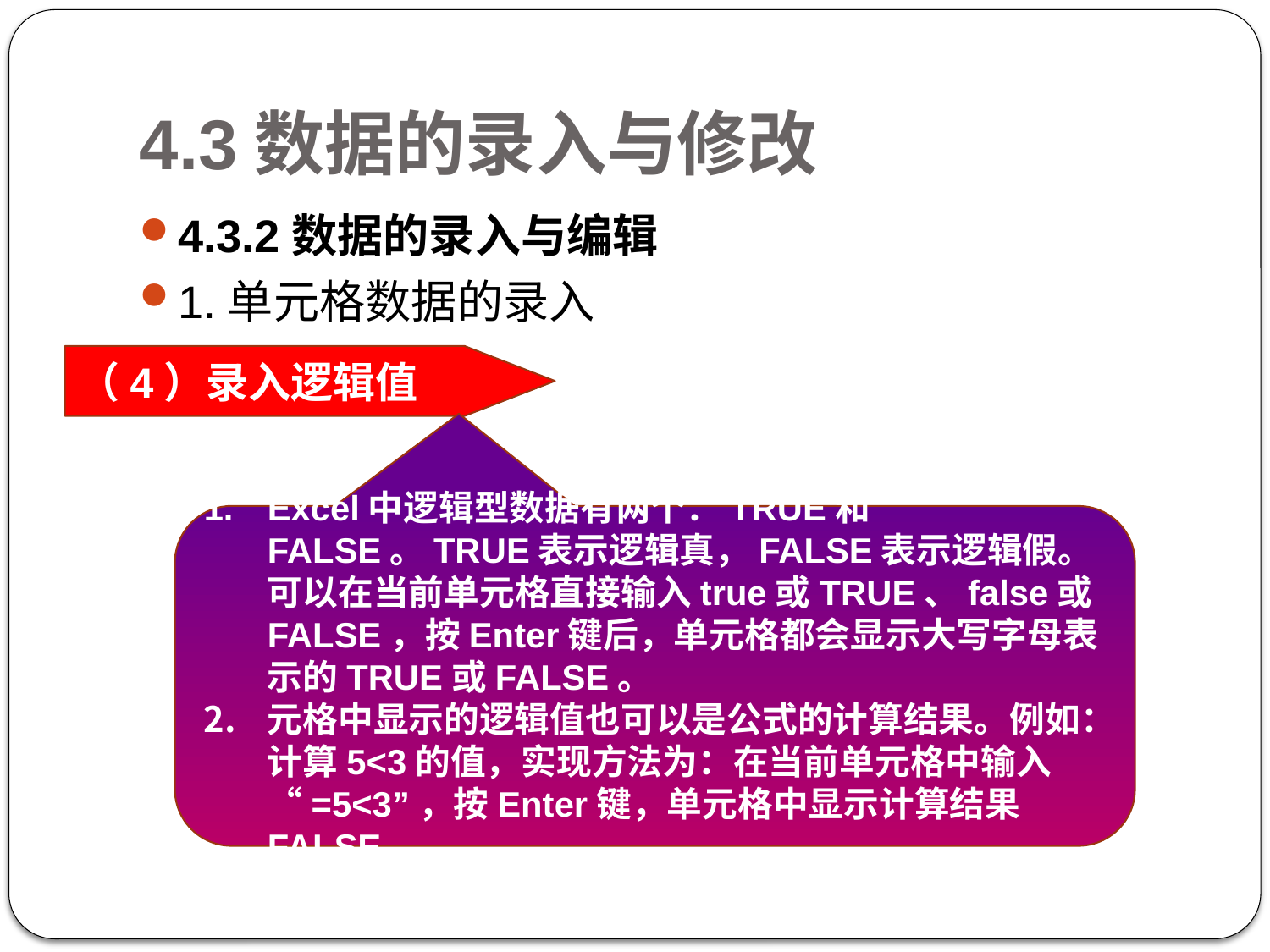

# 4.3数据的录入与修改
4.3.2数据的录入与编辑
1.单元格数据的录入

（4）录入逻辑值
Excel中逻辑型数据有两个：TRUE和FALSE。TRUE表示逻辑真，FALSE表示逻辑假。可以在当前单元格直接输入true或TRUE、false或FALSE，按Enter键后，单元格都会显示大写字母表示的TRUE或FALSE。
元格中显示的逻辑值也可以是公式的计算结果。例如：计算5<3的值，实现方法为：在当前单元格中输入“=5<3”，按Enter键，单元格中显示计算结果FALSE